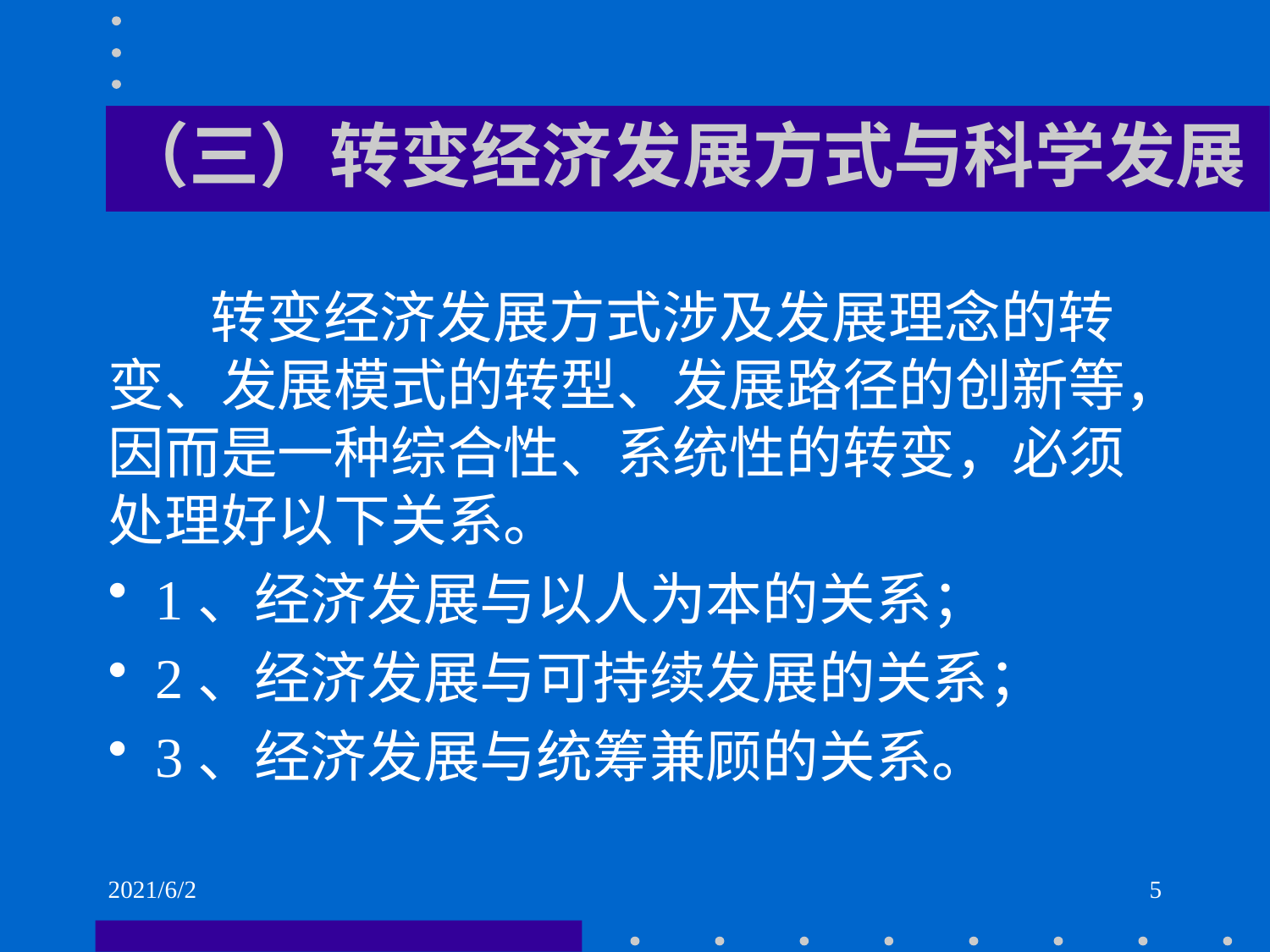

# （三）转变经济发展方式与科学发展
       转变经济发展方式涉及发展理念的转变、发展模式的转型、发展路径的创新等，因而是一种综合性、系统性的转变，必须处理好以下关系。
1、经济发展与以人为本的关系；
2、经济发展与可持续发展的关系；
3、经济发展与统筹兼顾的关系。

2021/6/2
5